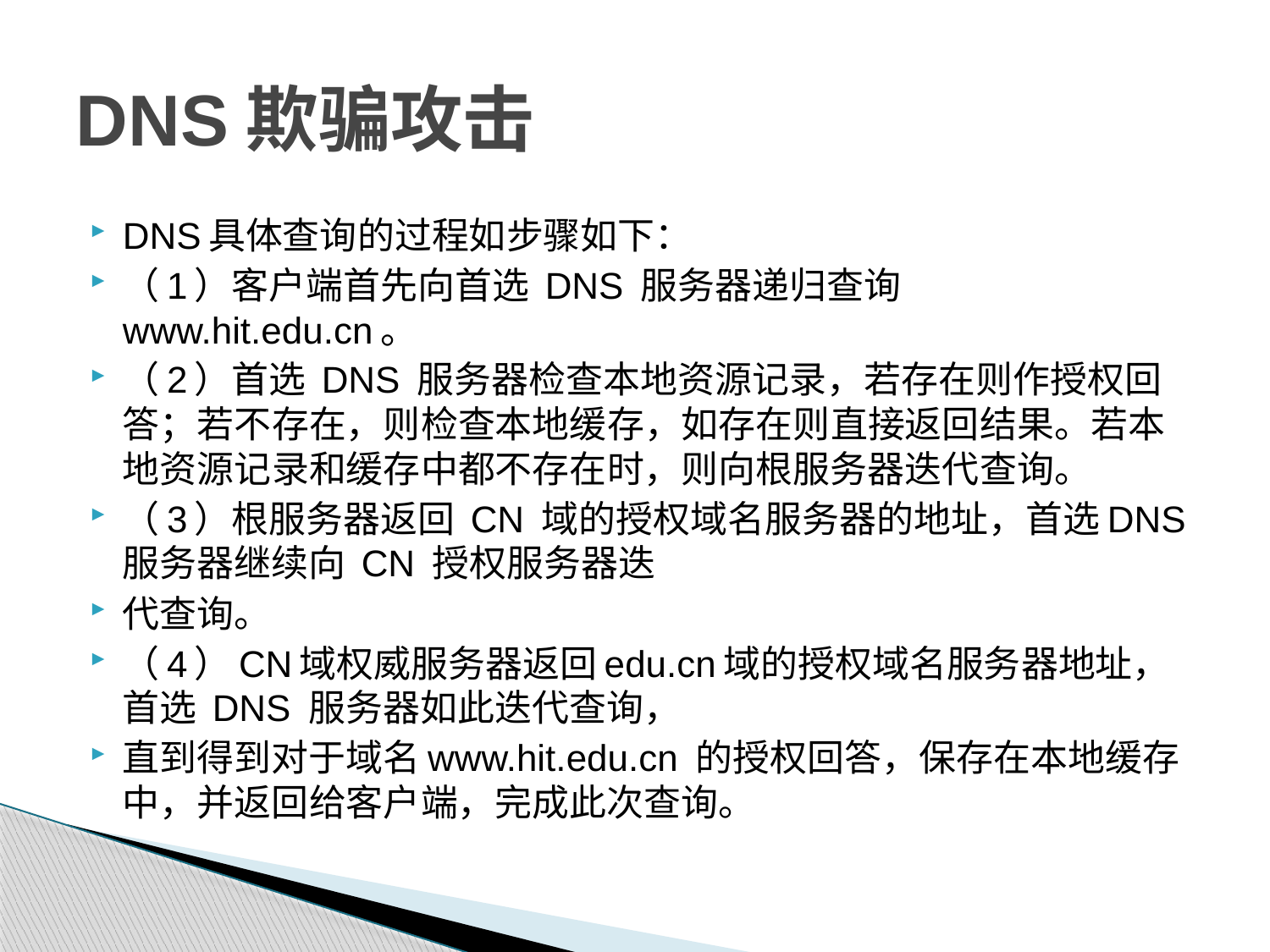

# DNS欺骗攻击
DNS具体查询的过程如步骤如下：
（1）客户端首先向首选 DNS 服务器递归查询www.hit.edu.cn。
（2）首选 DNS 服务器检查本地资源记录，若存在则作授权回答；若不存在，则检查本地缓存，如存在则直接返回结果。若本地资源记录和缓存中都不存在时，则向根服务器迭代查询。
（3）根服务器返回 CN 域的授权域名服务器的地址，首选DNS 服务器继续向 CN 授权服务器迭
代查询。
（4）CN域权威服务器返回edu.cn域的授权域名服务器地址，首选 DNS 服务器如此迭代查询，
直到得到对于域名www.hit.edu.cn 的授权回答，保存在本地缓存中，并返回给客户端，完成此次查询。